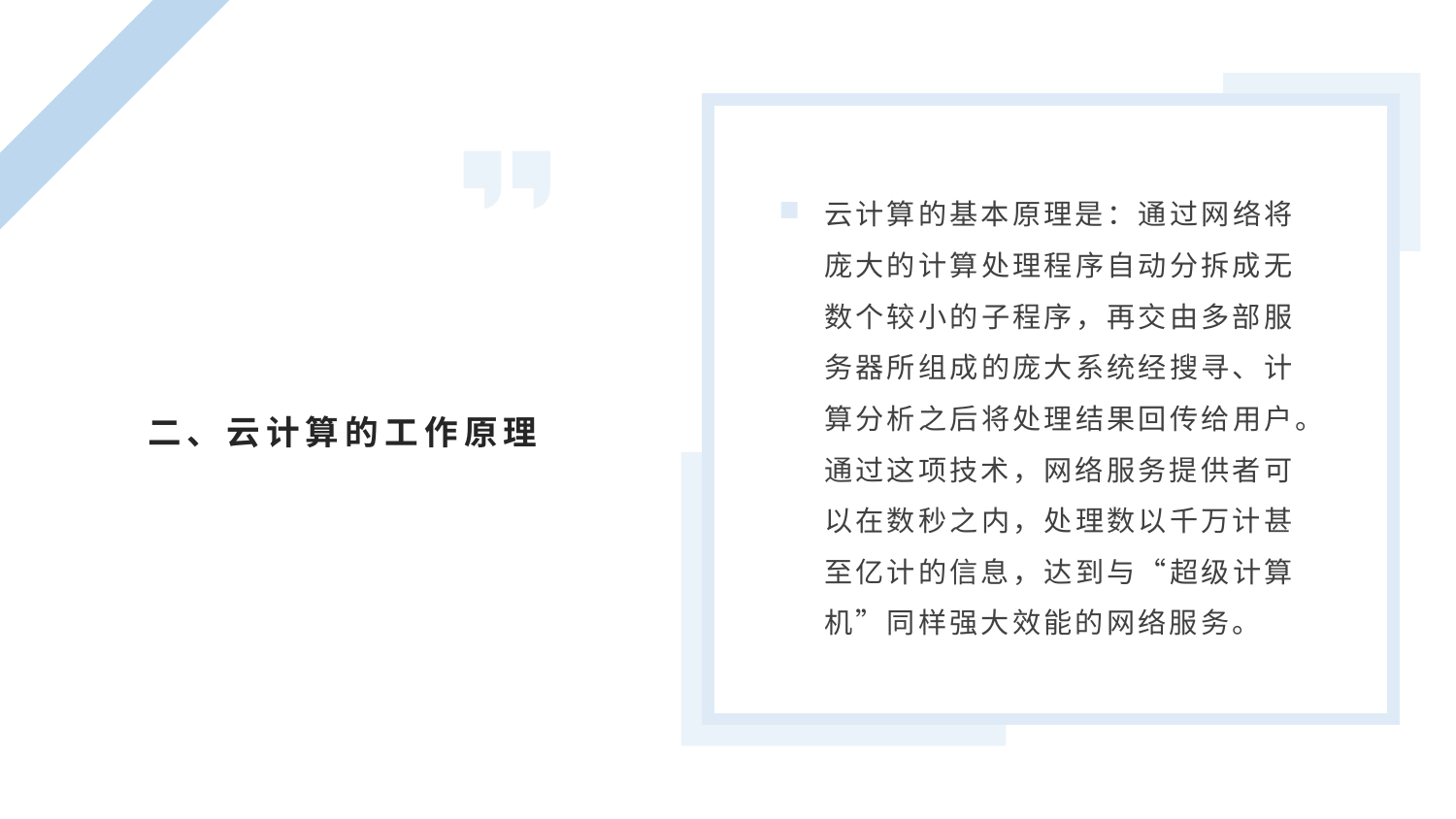

云计算的基本原理是：通过网络将庞大的计算处理程序自动分拆成无数个较小的子程序，再交由多部服务器所组成的庞大系统经搜寻、计算分析之后将处理结果回传给用户。通过这项技术，网络服务提供者可以在数秒之内，处理数以千万计甚至亿计的信息，达到与“超级计算机”同样强大效能的网络服务。

二、云计算的工作原理